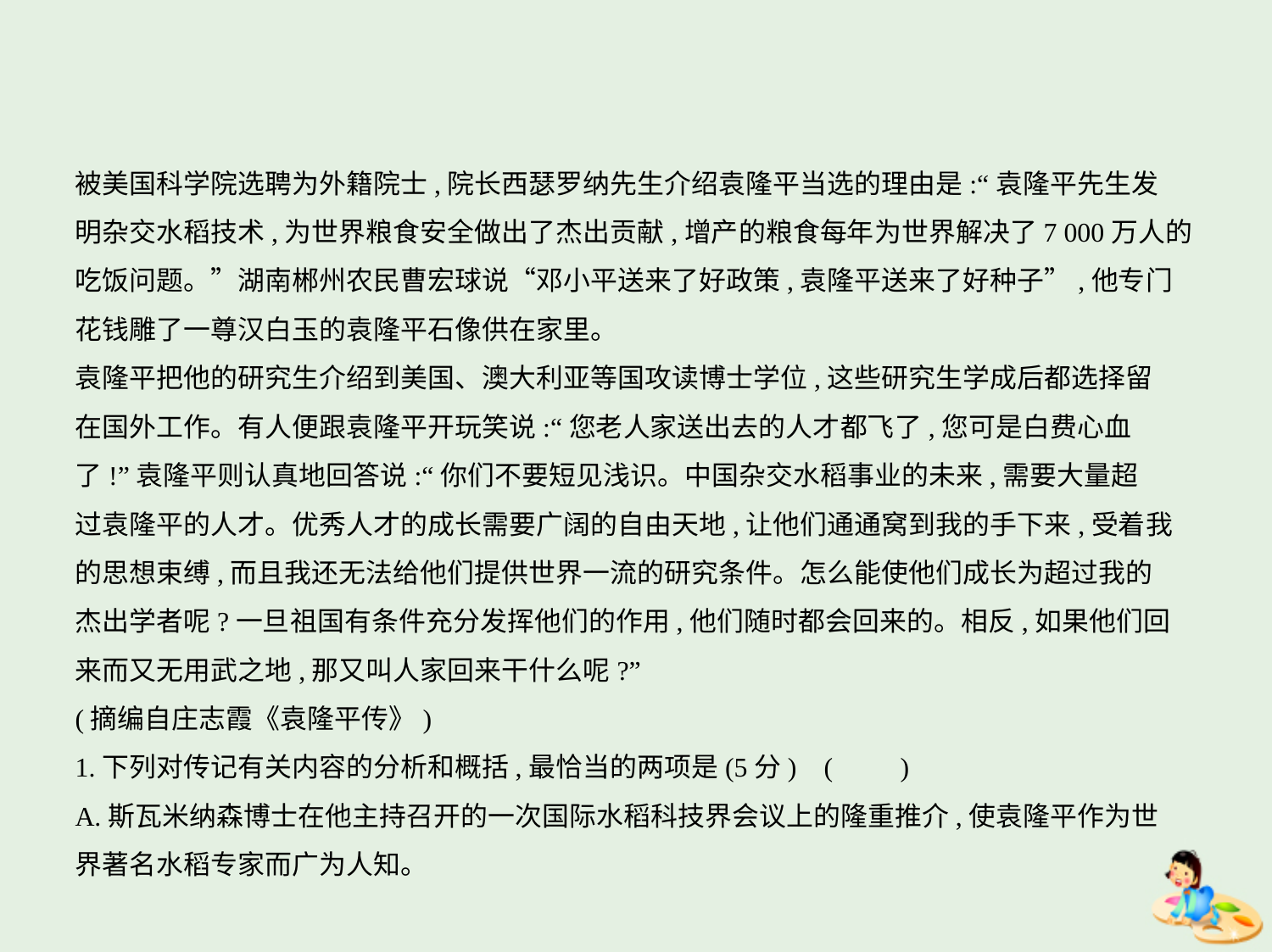

被美国科学院选聘为外籍院士,院长西瑟罗纳先生介绍袁隆平当选的理由是:“袁隆平先生发
明杂交水稻技术,为世界粮食安全做出了杰出贡献,增产的粮食每年为世界解决了7 000万人的
吃饭问题。”湖南郴州农民曹宏球说“邓小平送来了好政策,袁隆平送来了好种子”,他专门
花钱雕了一尊汉白玉的袁隆平石像供在家里。
袁隆平把他的研究生介绍到美国、澳大利亚等国攻读博士学位,这些研究生学成后都选择留
在国外工作。有人便跟袁隆平开玩笑说:“您老人家送出去的人才都飞了,您可是白费心血
了!”袁隆平则认真地回答说:“你们不要短见浅识。中国杂交水稻事业的未来,需要大量超
过袁隆平的人才。优秀人才的成长需要广阔的自由天地,让他们通通窝到我的手下来,受着我
的思想束缚,而且我还无法给他们提供世界一流的研究条件。怎么能使他们成长为超过我的
杰出学者呢?一旦祖国有条件充分发挥他们的作用,他们随时都会回来的。相反,如果他们回
来而又无用武之地,那又叫人家回来干什么呢?”
(摘编自庄志霞《袁隆平传》)
1.下列对传记有关内容的分析和概括,最恰当的两项是(5分) (　　)
A.斯瓦米纳森博士在他主持召开的一次国际水稻科技界会议上的隆重推介,使袁隆平作为世
界著名水稻专家而广为人知。